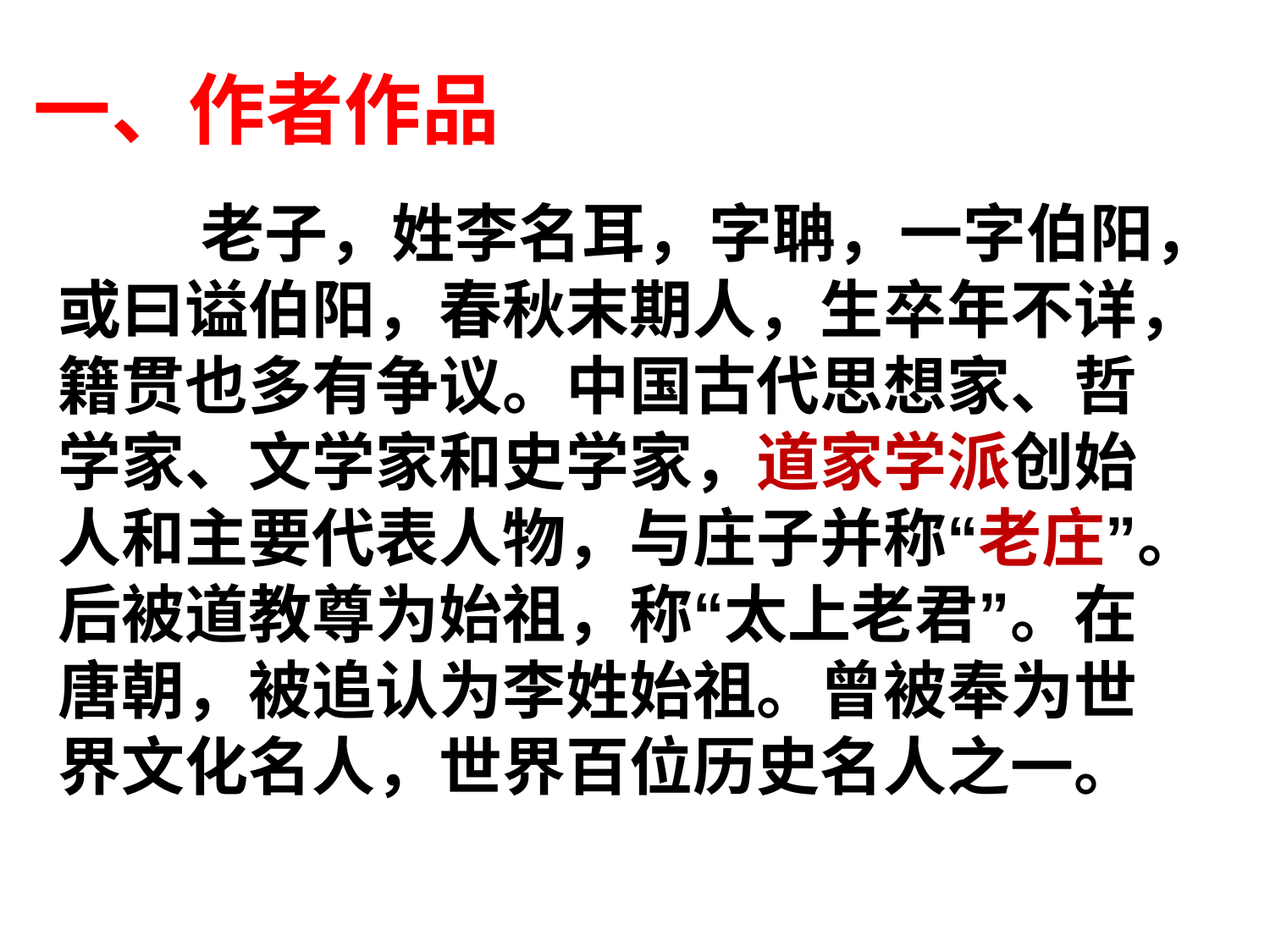

# 一、作者作品
         老子，姓李名耳，字聃，一字伯阳，或曰谥伯阳，春秋末期人，生卒年不详，籍贯也多有争议。中国古代思想家、哲学家、文学家和史学家，道家学派创始人和主要代表人物，与庄子并称“老庄”。后被道教尊为始祖，称“太上老君”。在唐朝，被追认为李姓始祖。曾被奉为世界文化名人，世界百位历史名人之一。